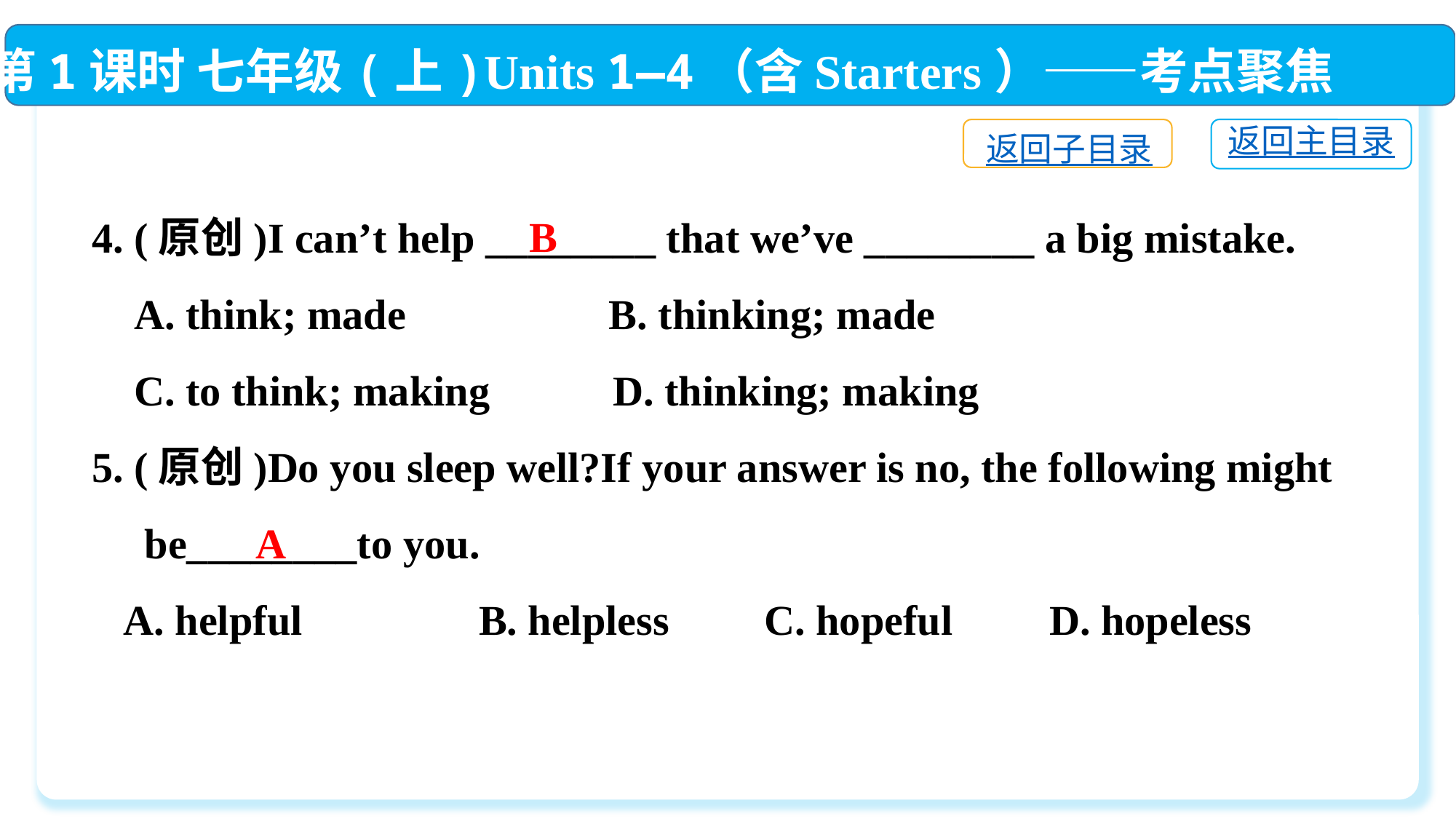

第1课时 七年级(上)Units 1—4（含Starters）——考点聚焦

返回主目录

返回子目录
4. (原创)I can’t help ________ that we’ve ________ a big mistake.
    A. think; made	                  B. thinking; made
    C. to think; making	        D. thinking; making
5. (原创)Do you sleep well?If your answer is no, the following might
     be________to you.
   A. helpful	                B. helpless         C. hopeful	        D. hopeless
B

A